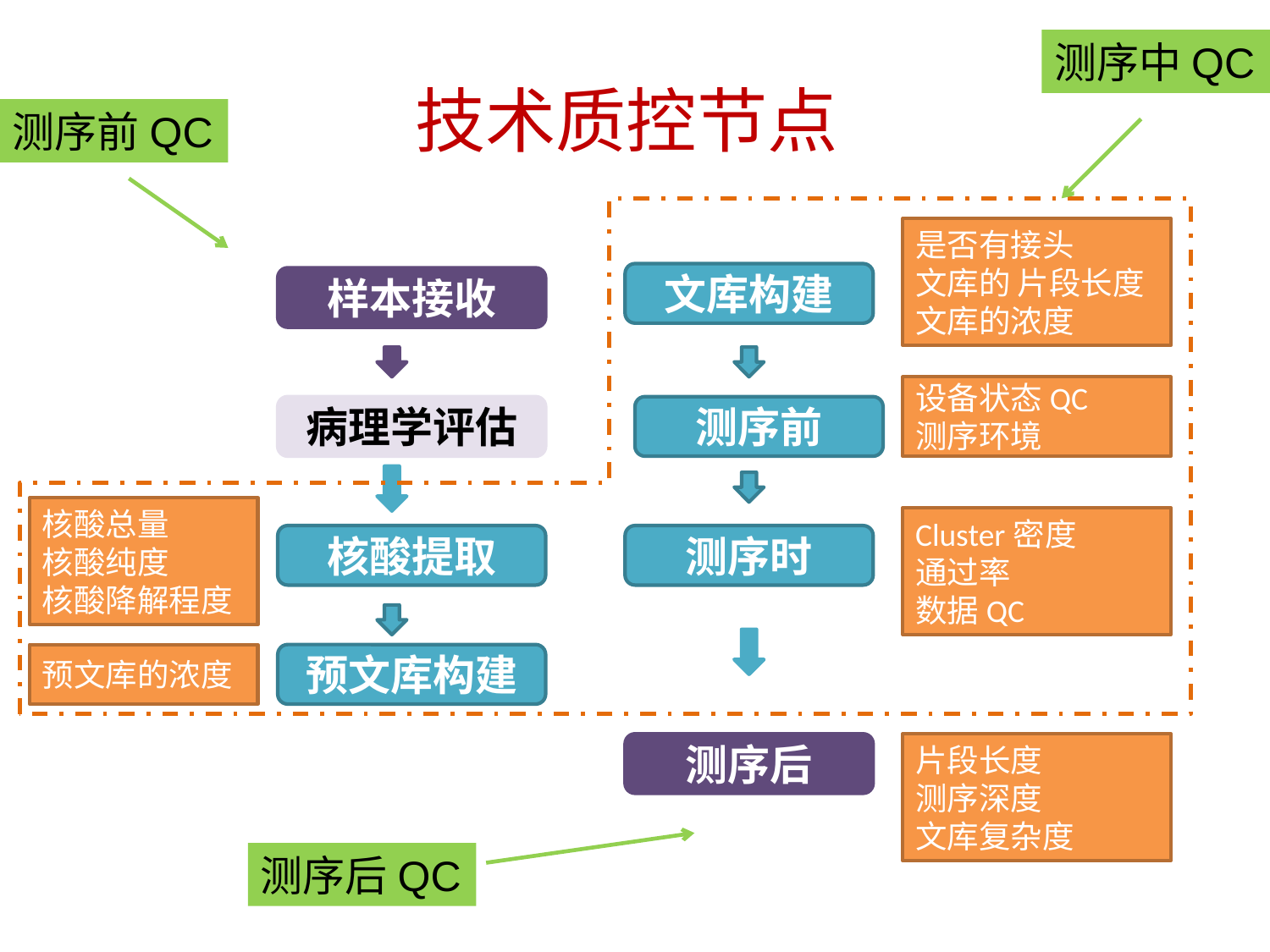

测序中QC
# 技术质控节点
测序前QC
是否有接头
文库的 片段长度
文库的浓度
文库构建
样本接收

设备状态QC
测序环境
病理学评估
测序前

核酸总量
核酸纯度
核酸降解程度
Cluster密度
通过率
数据QC
核酸提取
测序时

预文库的浓度
预文库构建
测序后
片段长度
测序深度
文库复杂度
测序后QC